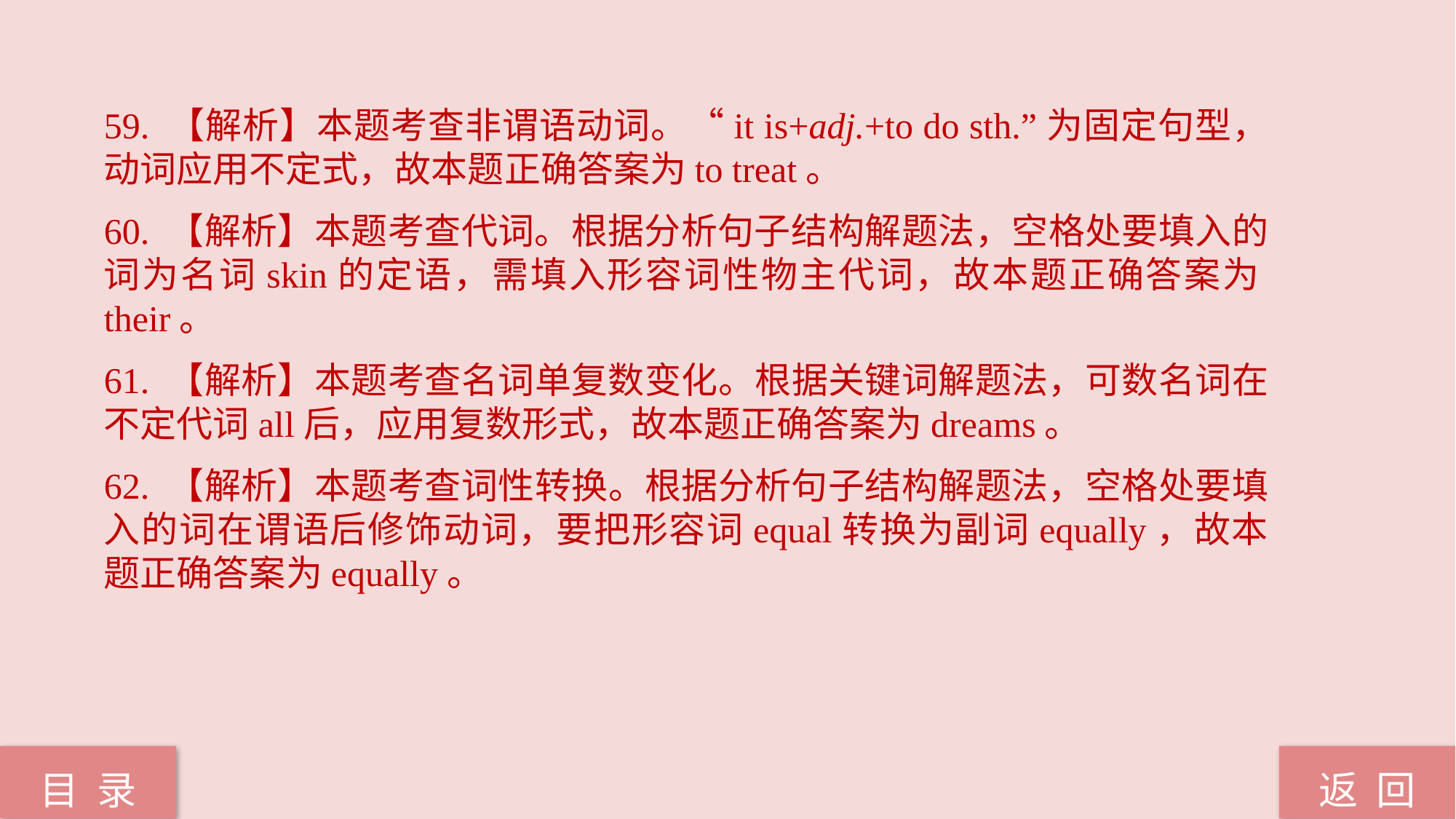

59. 【解析】本题考查非谓语动词。“it is+adj.+to do sth.”为固定句型，动词应用不定式，故本题正确答案为to treat。
60. 【解析】本题考查代词。根据分析句子结构解题法，空格处要填入的词为名词skin的定语，需填入形容词性物主代词，故本题正确答案为their。
61. 【解析】本题考查名词单复数变化。根据关键词解题法，可数名词在不定代词all后，应用复数形式，故本题正确答案为dreams。
62. 【解析】本题考查词性转换。根据分析句子结构解题法，空格处要填入的词在谓语后修饰动词，要把形容词equal转换为副词equally，故本题正确答案为equally。
返  回